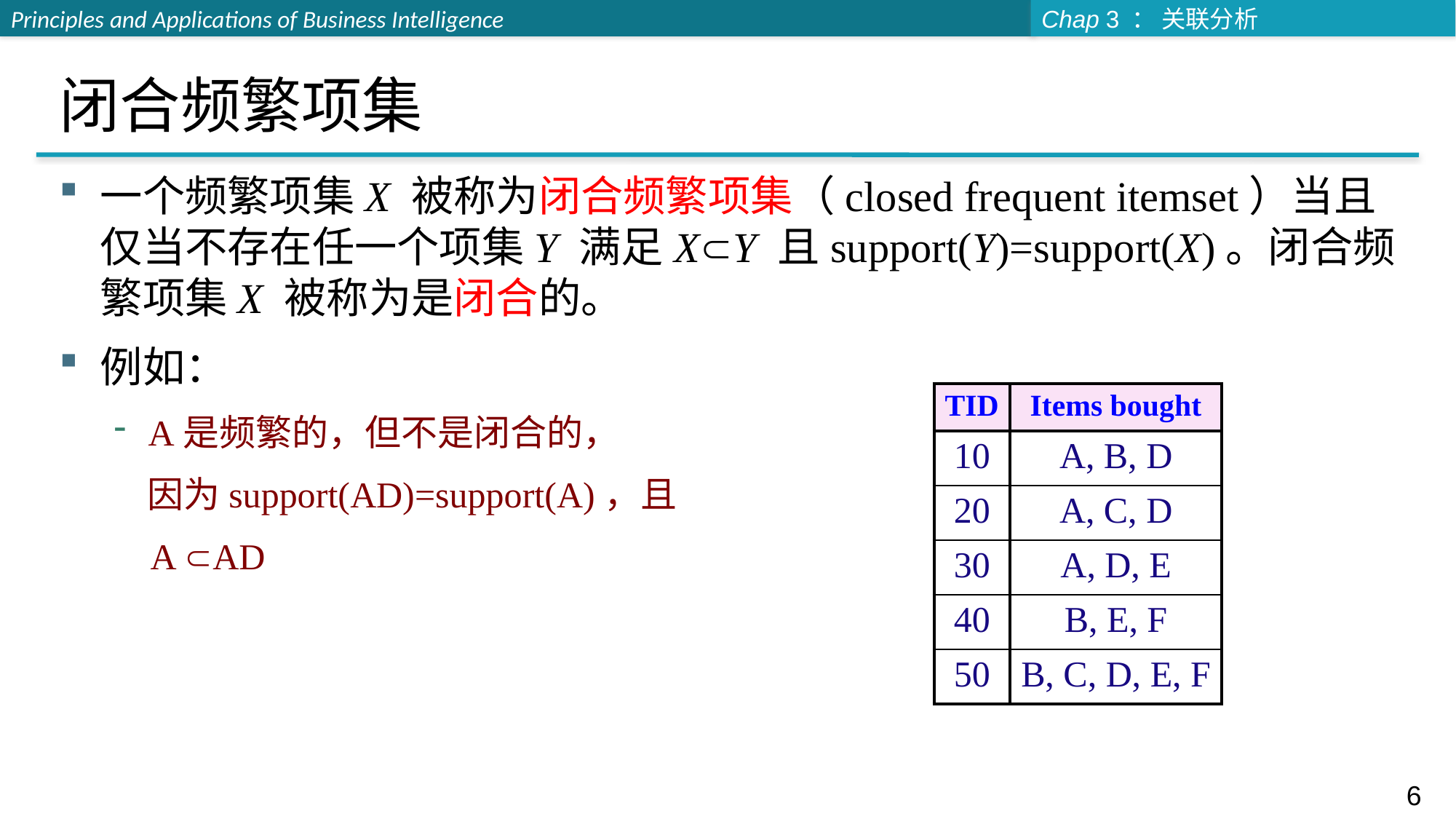

# 闭合频繁项集
一个频繁项集X 被称为闭合频繁项集（closed frequent itemset）当且仅当不存在任一个项集Y 满足X⊂Y 且support(Y)=support(X)。闭合频繁项集X 被称为是闭合的。
例如：
A是频繁的，但不是闭合的，
   因为support(AD)=support(A)，且
    A ⊂AD

| TID | Items bought |
| --- | --- |
| 10 | A, B, D |
| 20 | A, C, D |
| 30 | A, D, E |
| 40 | B, E, F |
| 50 | B, C, D, E, F |